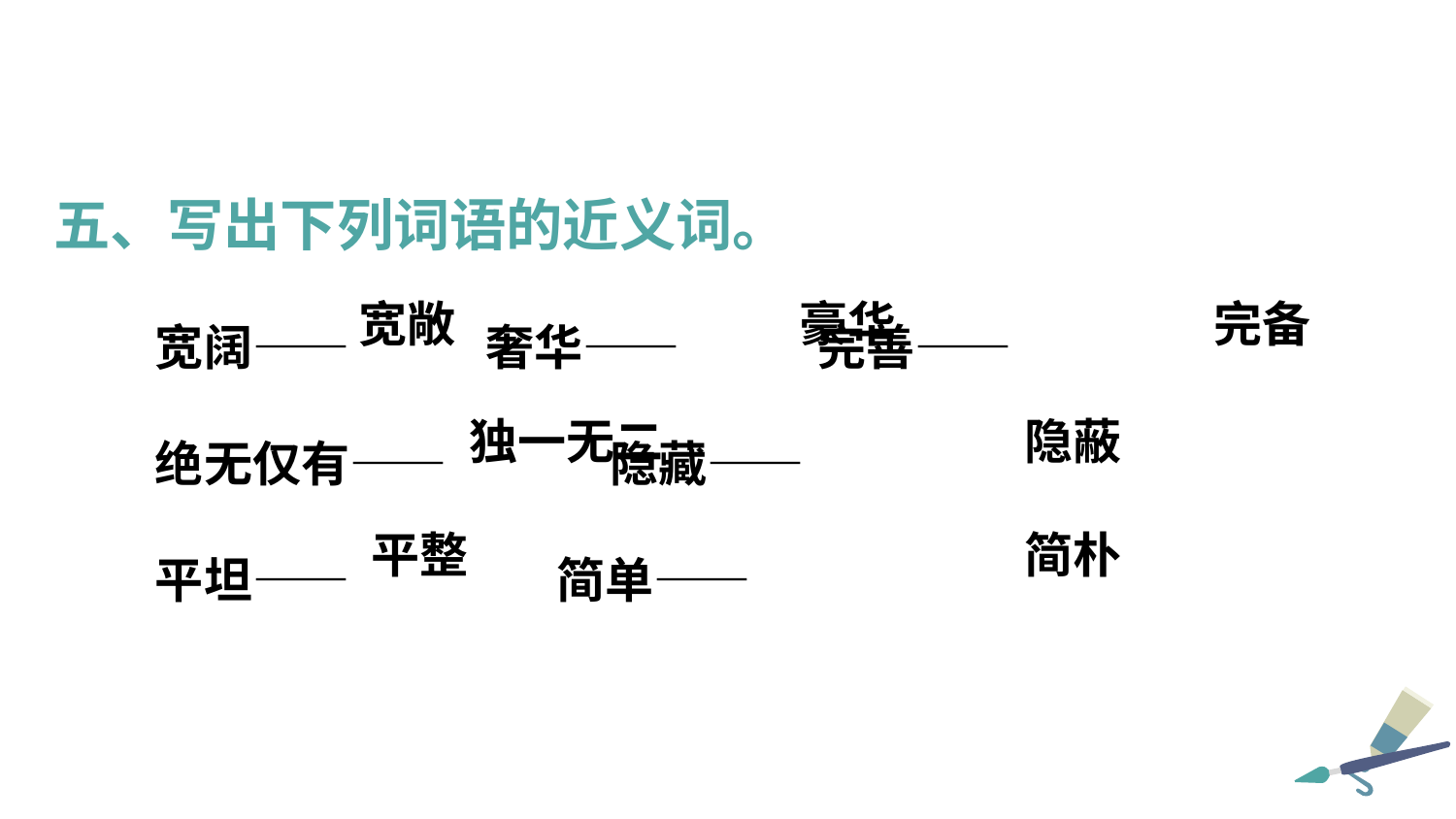

五、写出下列词语的近义词。
宽阔——          奢华——         完善——
绝无仅有——               隐藏——
平坦——                   简单——
宽敞
豪华
完备
独一无二
隐蔽
平整
简朴